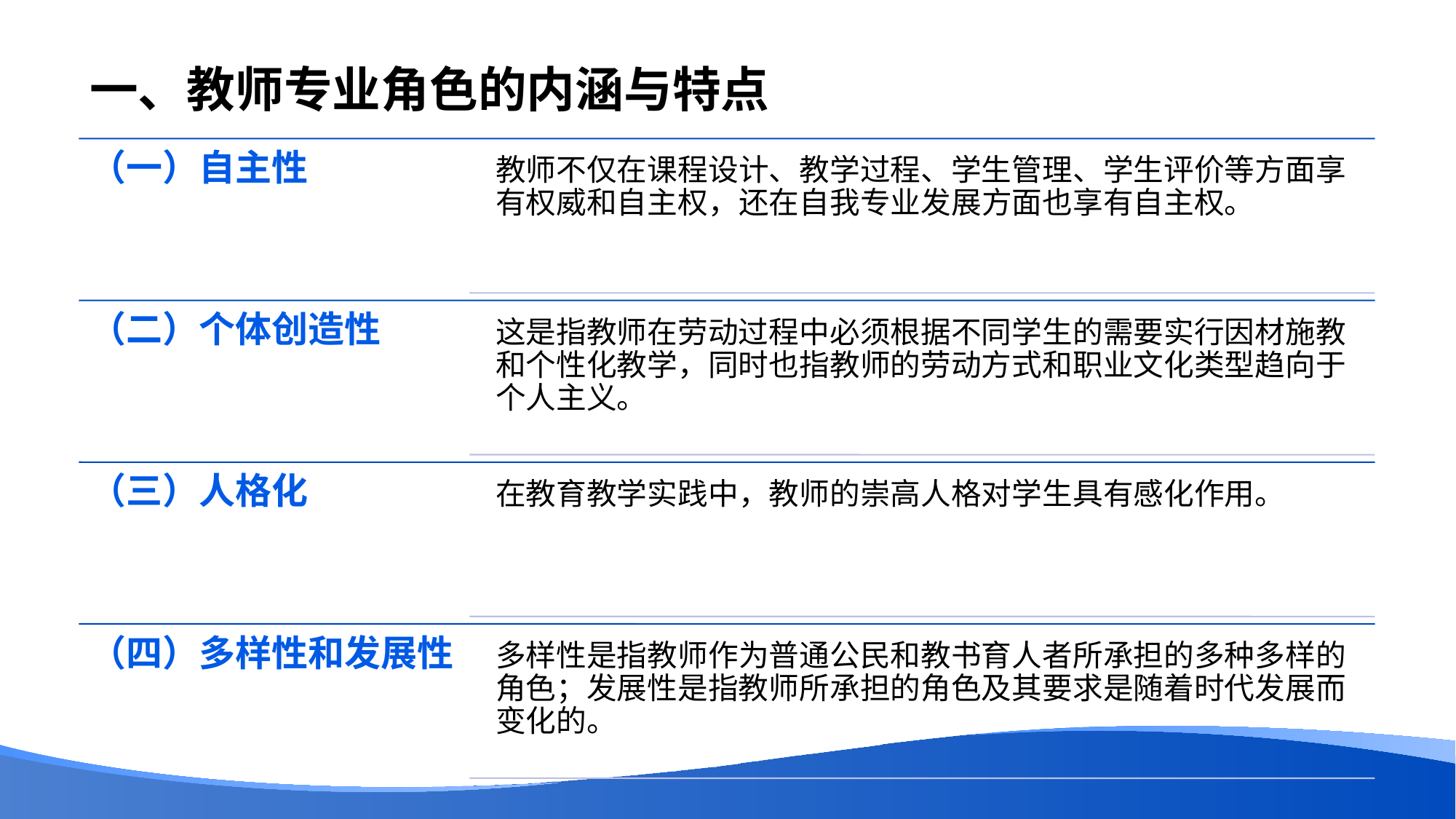

# 一、教师专业角色的内涵与特点
（一）自主性
教师不仅在课程设计、教学过程、学生管理、学生评价等方面享有权威和自主权，还在自我专业发展方面也享有自主权。
（二）个体创造性
这是指教师在劳动过程中必须根据不同学生的需要实行因材施教和个性化教学，同时也指教师的劳动方式和职业文化类型趋向于个人主义。
（三）人格化
在教育教学实践中，教师的崇高人格对学生具有感化作用。
（四）多样性和发展性
多样性是指教师作为普通公民和教书育人者所承担的多种多样的角色；发展性是指教师所承担的角色及其要求是随着时代发展而变化的。